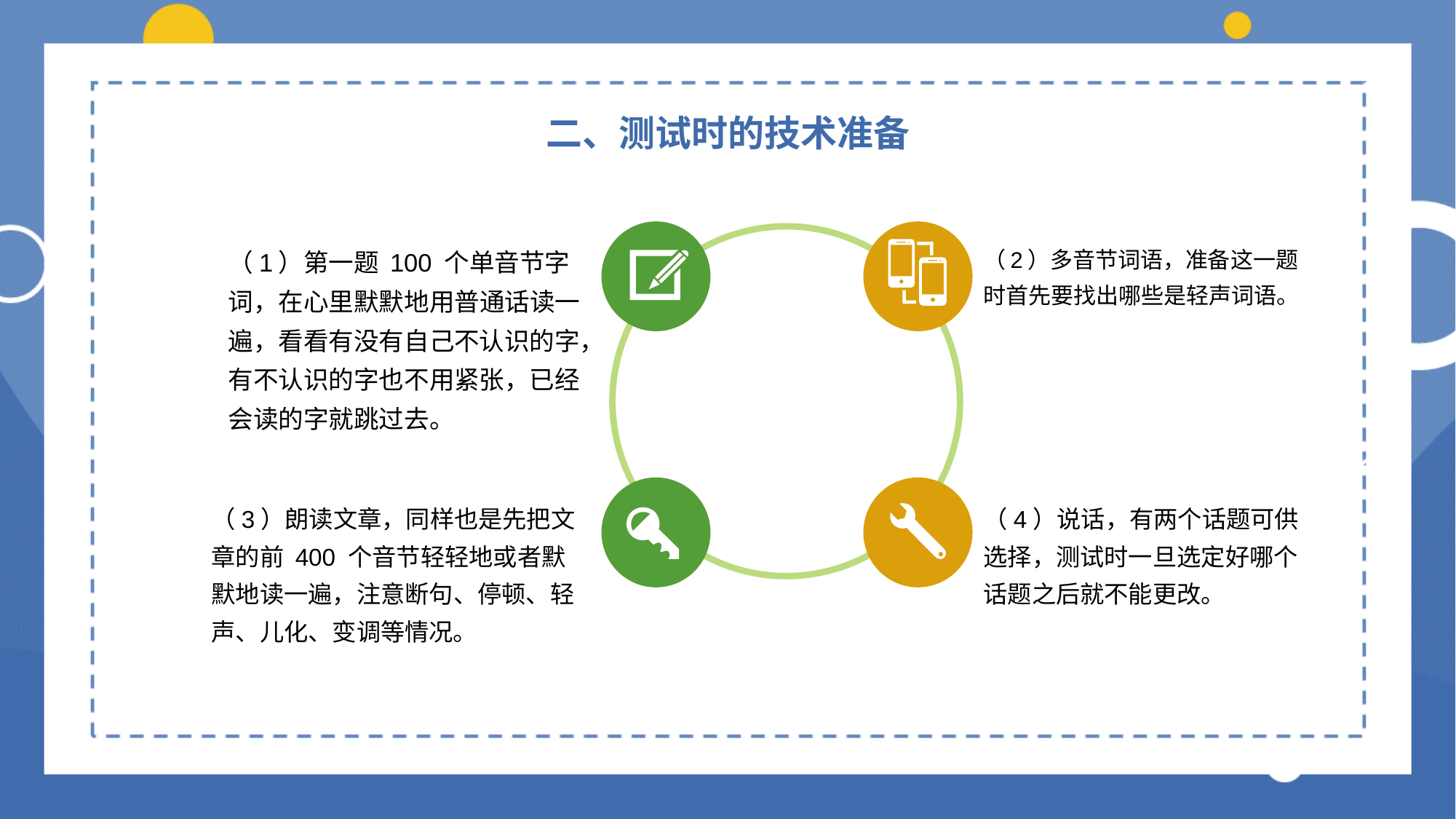

二、测试时的技术准备

（1）第一题 100 个单音节字词，在心里默默地用普通话读一遍，看看有没有自己不认识的字，有不认识的字也不用紧张，已经会读的字就跳过去。
（2）多音节词语，准备这一题时首先要找出哪些是轻声词语。

（3）朗读文章，同样也是先把文章的前 400 个音节轻轻地或者默默地读一遍，注意断句、停顿、轻声、儿化、变调等情况。
（4）说话，有两个话题可供选择，测试时一旦选定好哪个话题之后就不能更改。